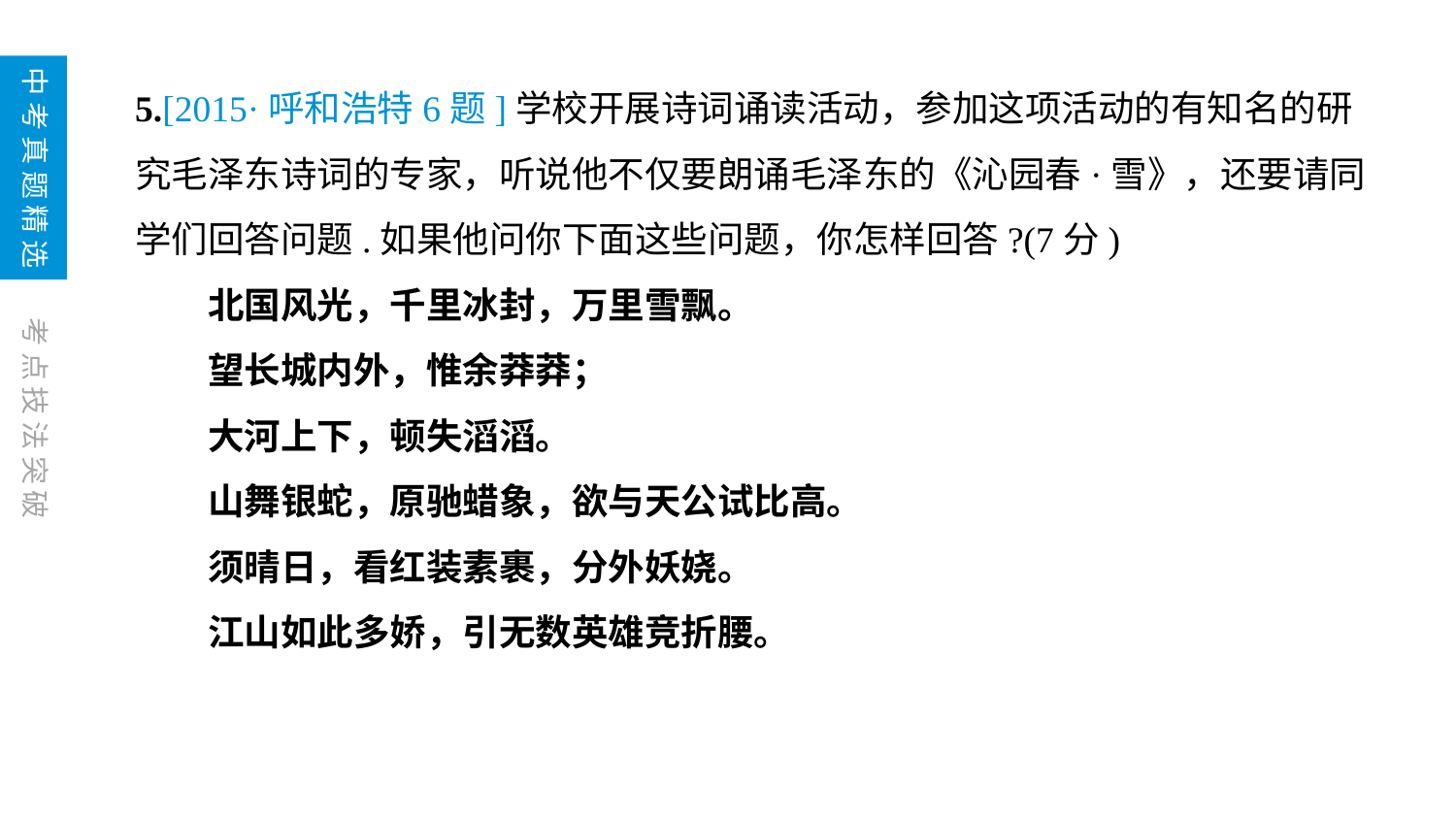

5.[2015·呼和浩特6题]学校开展诗词诵读活动，参加这项活动的有知名的研究毛泽东诗词的专家，听说他不仅要朗诵毛泽东的《沁园春·雪》，还要请同学们回答问题.如果他问你下面这些问题，你怎样回答?(7分)
　　北国风光，千里冰封，万里雪飘。
　　望长城内外，惟余莽莽；
　　大河上下，顿失滔滔。
　　山舞银蛇，原驰蜡象，欲与天公试比高。
　　须晴日，看红装素裹，分外妖娆。
　　江山如此多娇，引无数英雄竞折腰。